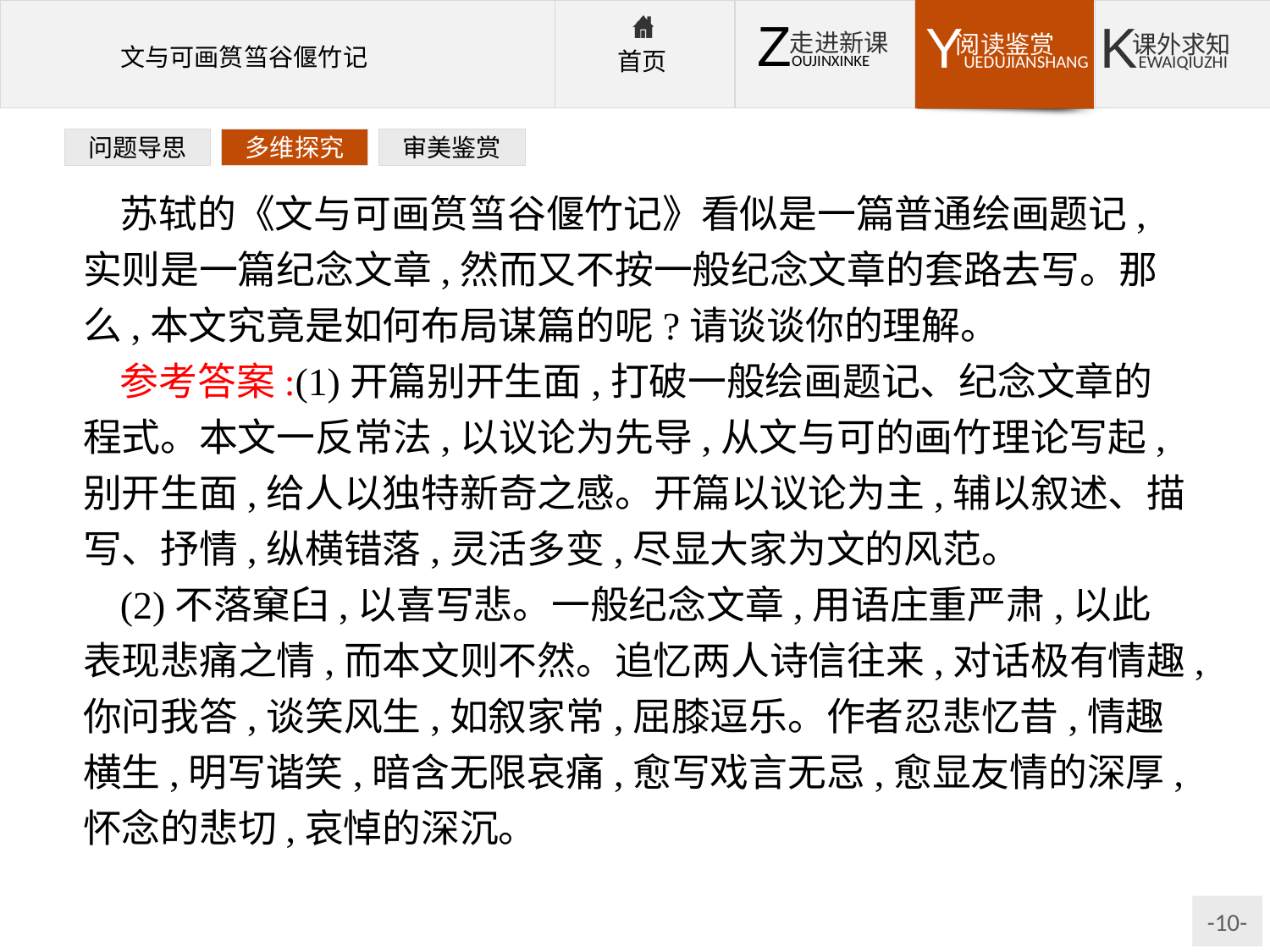

问题导思
多维探究
审美鉴赏
苏轼的《文与可画筼筜谷偃竹记》看似是一篇普通绘画题记,实则是一篇纪念文章,然而又不按一般纪念文章的套路去写。那么,本文究竟是如何布局谋篇的呢?请谈谈你的理解。
参考答案:(1)开篇别开生面,打破一般绘画题记、纪念文章的程式。本文一反常法,以议论为先导,从文与可的画竹理论写起,别开生面,给人以独特新奇之感。开篇以议论为主,辅以叙述、描写、抒情,纵横错落,灵活多变,尽显大家为文的风范。
(2)不落窠臼,以喜写悲。一般纪念文章,用语庄重严肃,以此表现悲痛之情,而本文则不然。追忆两人诗信往来,对话极有情趣,你问我答,谈笑风生,如叙家常,屈膝逗乐。作者忍悲忆昔,情趣横生,明写谐笑,暗含无限哀痛,愈写戏言无忌,愈显友情的深厚,怀念的悲切,哀悼的深沉。